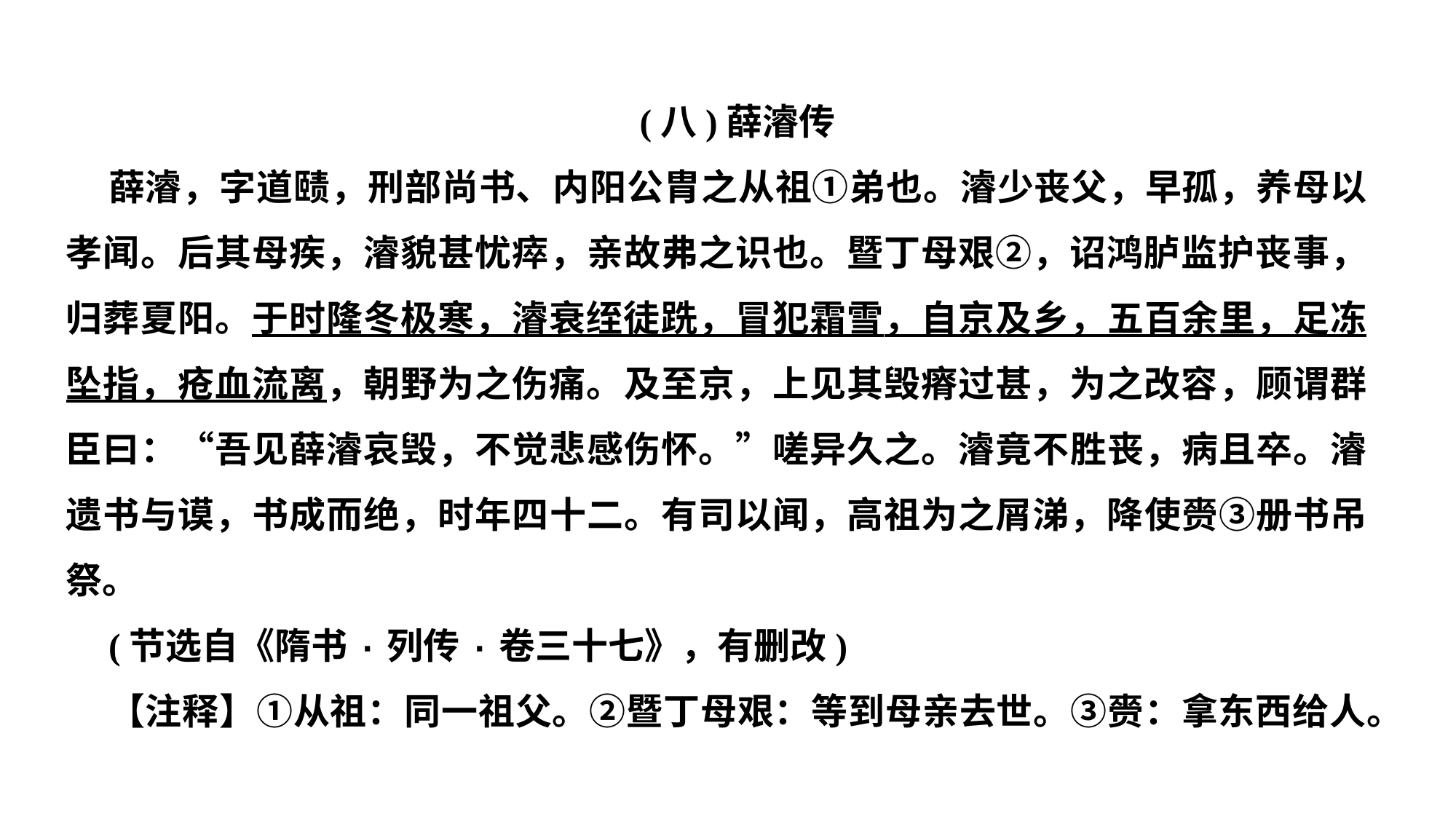

(八)薛濬传
薛濬，字道赜，刑部尚书、内阳公胄之从祖①弟也。濬少丧父，早孤，养母以孝闻。后其母疾，濬貌甚忧瘁，亲故弗之识也。暨丁母艰②，诏鸿胪监护丧事，归葬夏阳。于时隆冬极寒，濬衰绖徒跣，冒犯霜雪，自京及乡，五百余里，足冻坠指，疮血流离，朝野为之伤痛。及至京，上见其毁瘠过甚，为之改容，顾谓群臣曰：“吾见薛濬哀毁，不觉悲感伤怀。”嗟异久之。濬竟不胜丧，病且卒。濬遗书与谟，书成而绝，时年四十二。有司以闻，高祖为之屑涕，降使赍③册书吊祭。
(节选自《隋书·列传·卷三十七》，有删改)
【注释】①从祖：同一祖父。②暨丁母艰：等到母亲去世。③赍：拿东西给人。